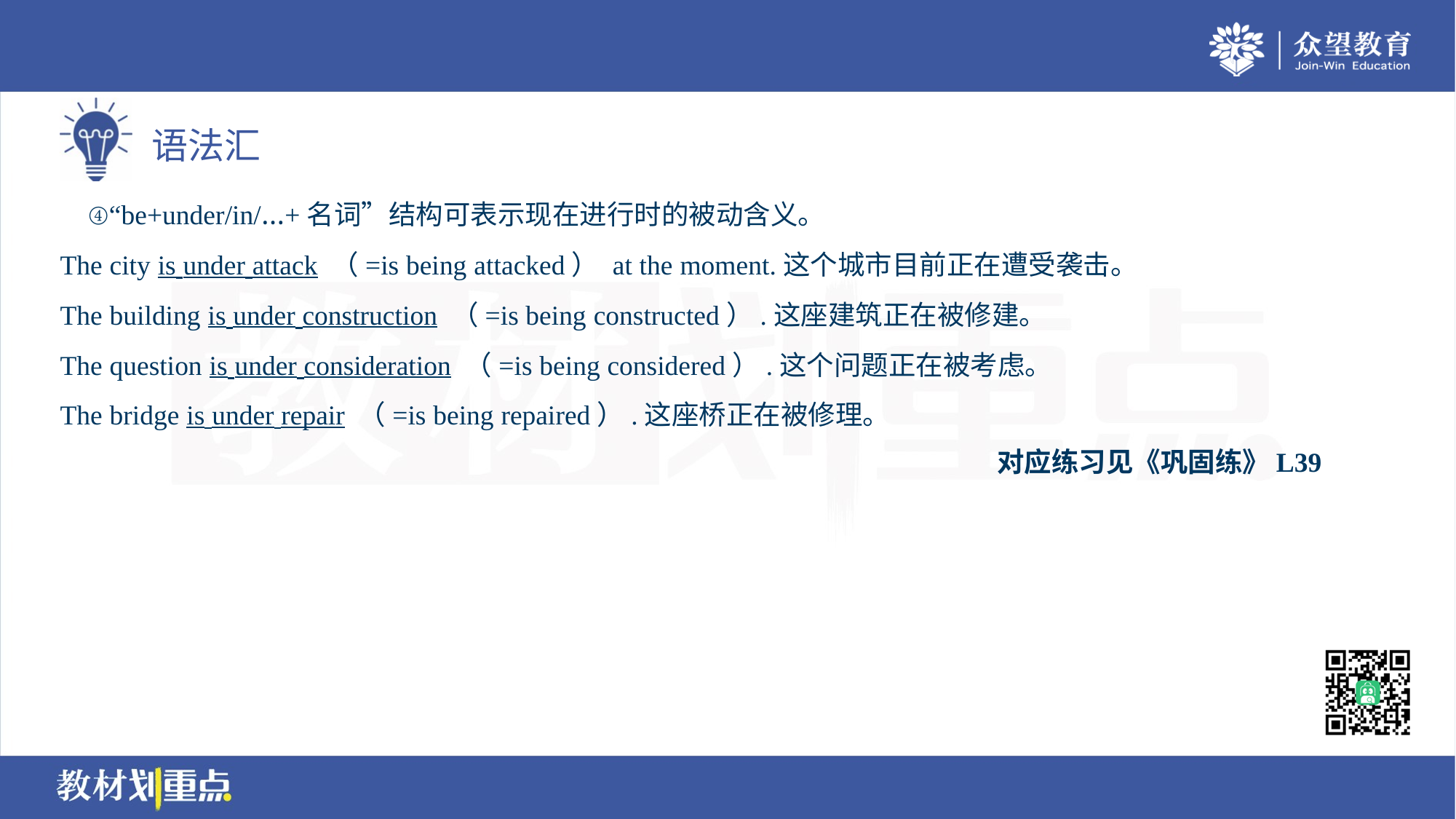

④“be+under/in/…+名词”结构可表示现在进行时的被动含义。
The city is under attack （=is being attacked） at the moment.这个城市目前正在遭受袭击。
The building is under construction （=is being constructed）.这座建筑正在被修建。
The question is under consideration （=is being considered）.这个问题正在被考虑。
The bridge is under repair （=is being repaired）.这座桥正在被修理。
对应练习见《巩固练》L39